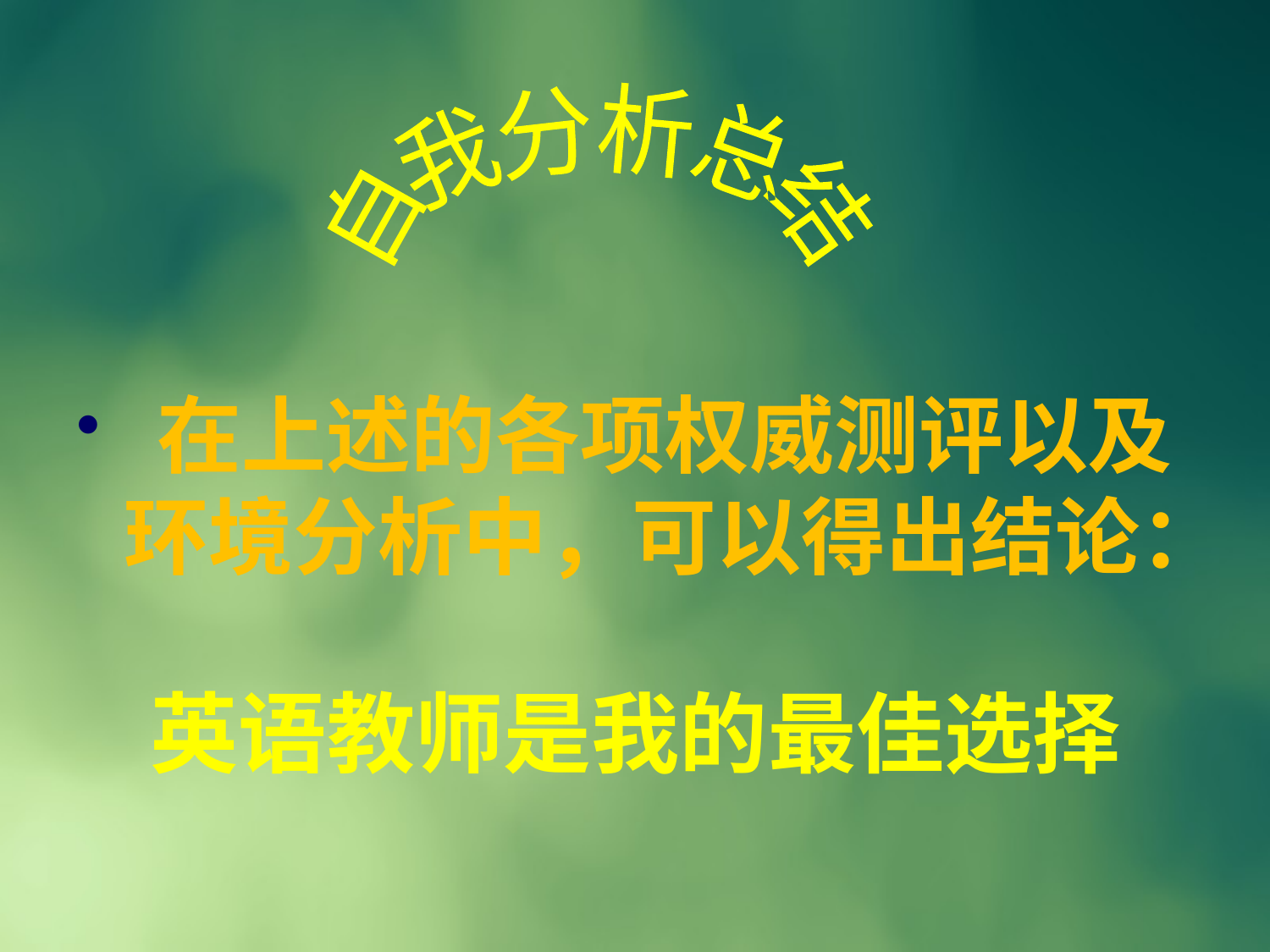

自我分析总结
 在上述的各项权威测评以及环境分析中，可以得出结论：

英语教师是我的最佳选择